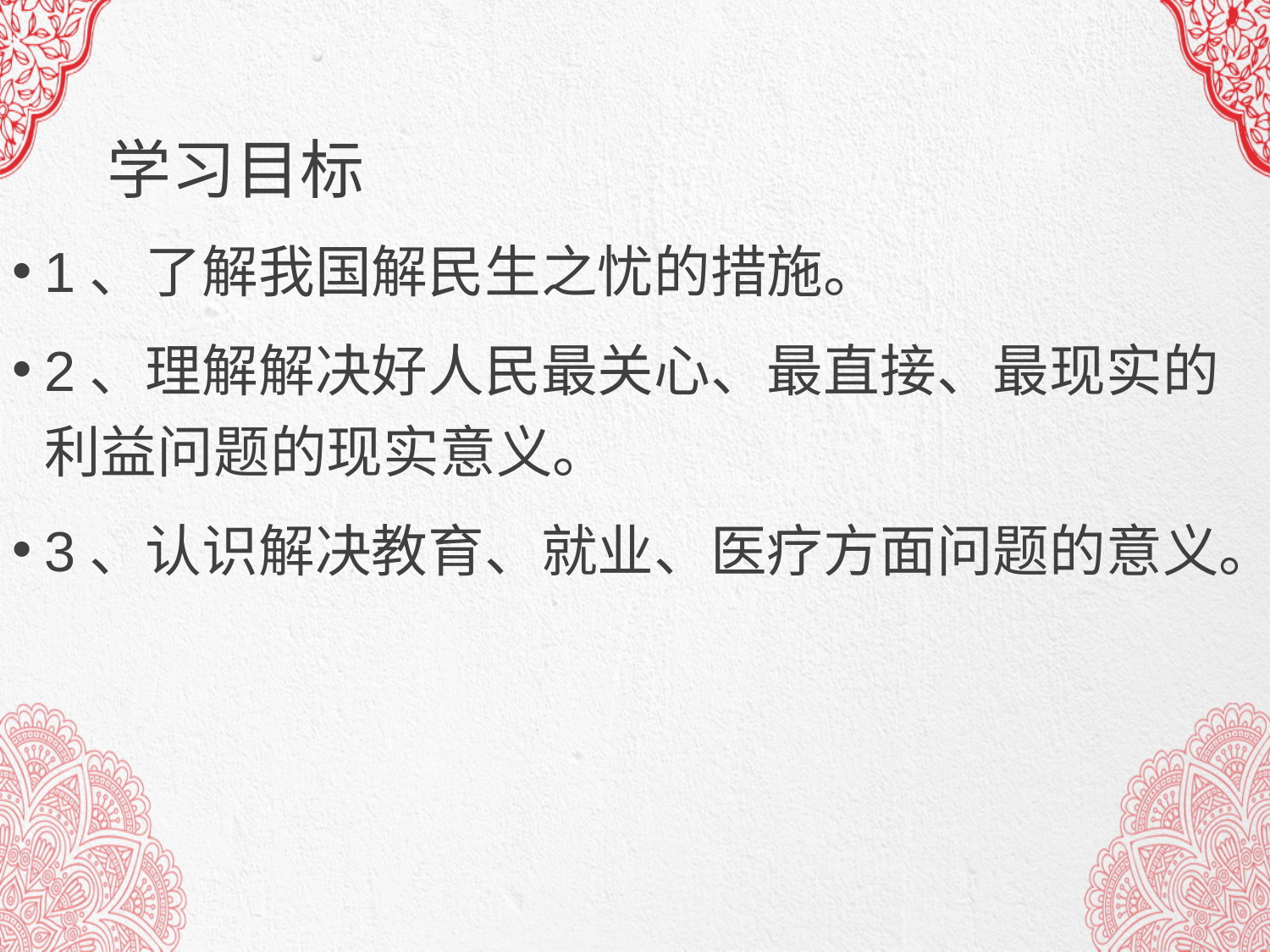

# 学习目标
1、了解我国解民生之忧的措施。
2、理解解决好人民最关心、最直接、最现实的利益问题的现实意义。
3、认识解决教育、就业、医疗方面问题的意义。